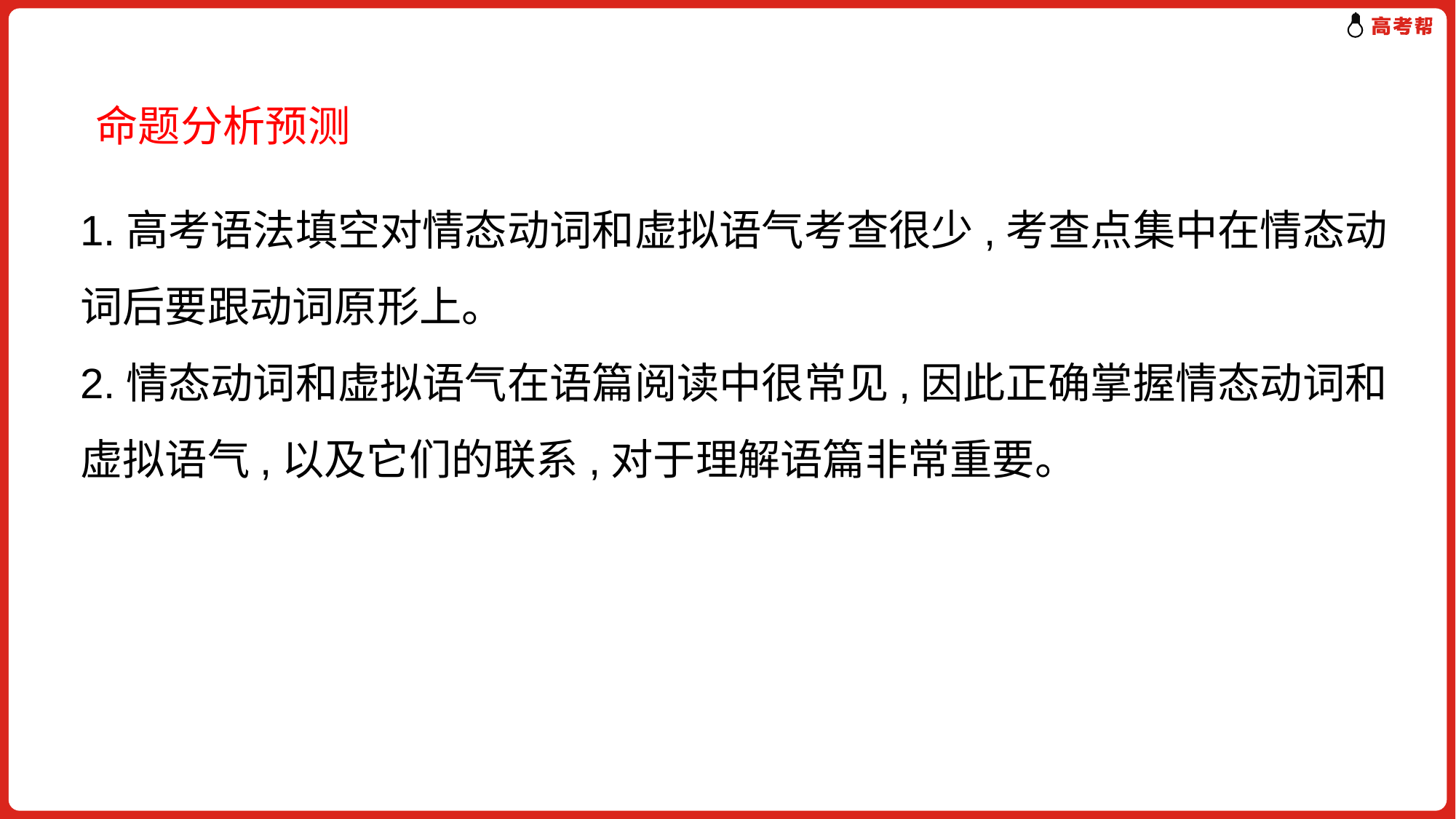

命题分析预测
1.高考语法填空对情态动词和虚拟语气考查很少,考查点集中在情态动词后要跟动词原形上。
2.情态动词和虚拟语气在语篇阅读中很常见,因此正确掌握情态动词和虚拟语气,以及它们的联系,对于理解语篇非常重要。